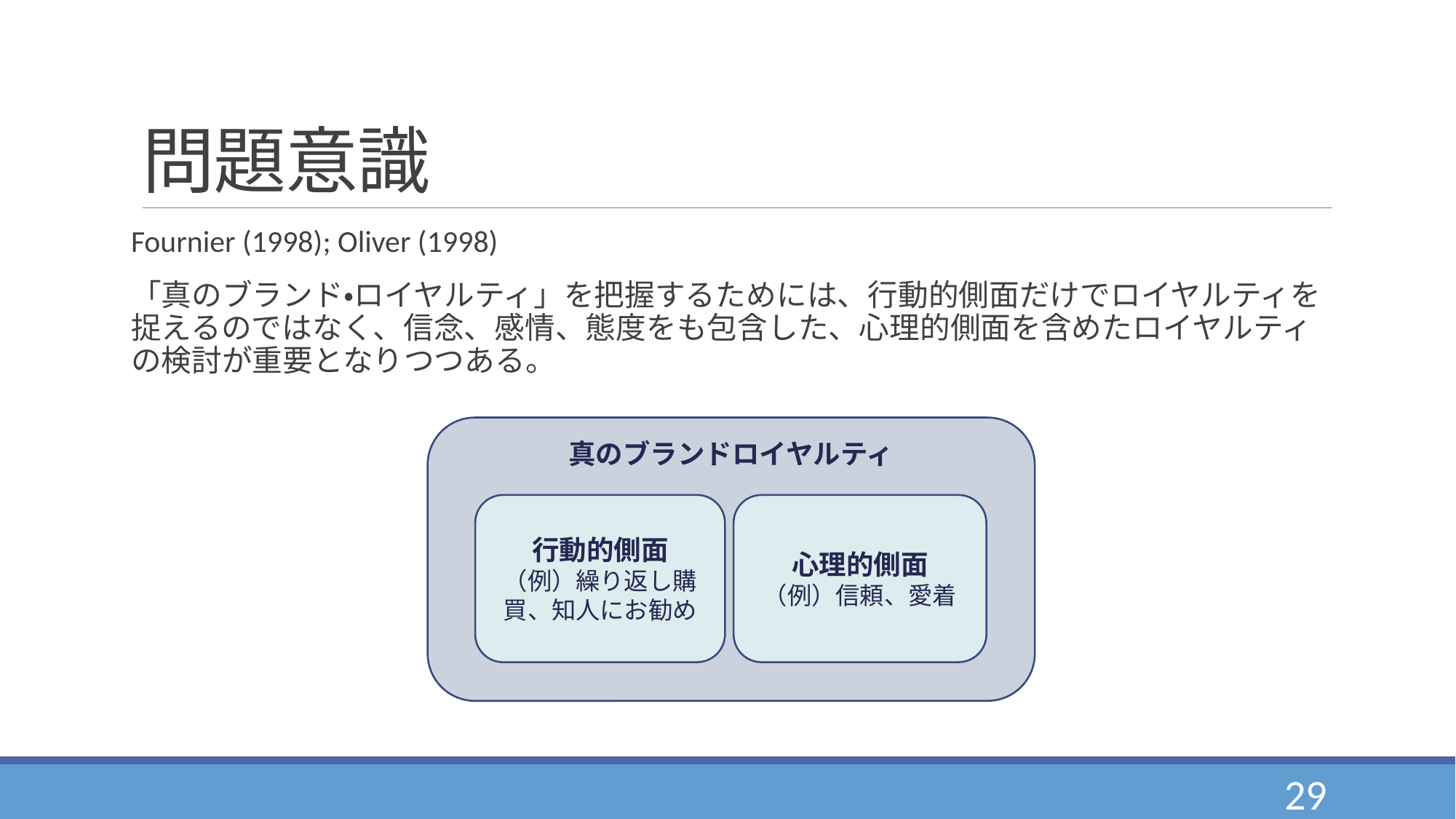

# 問題意識
Fournier (1998); Oliver (1998)
「真のブランド・ロイヤルティ」を把握するためには、行動的側面だけでロイヤルティを捉えるのではなく、信念、感情、態度をも包含した、心理的側面を含めたロイヤルティの検討が重要となりつつある。

真のブランドロイヤルティ
行動的側面
（例）繰り返し購買、知人にお勧め
心理的側面
（例）信頼、愛着
29